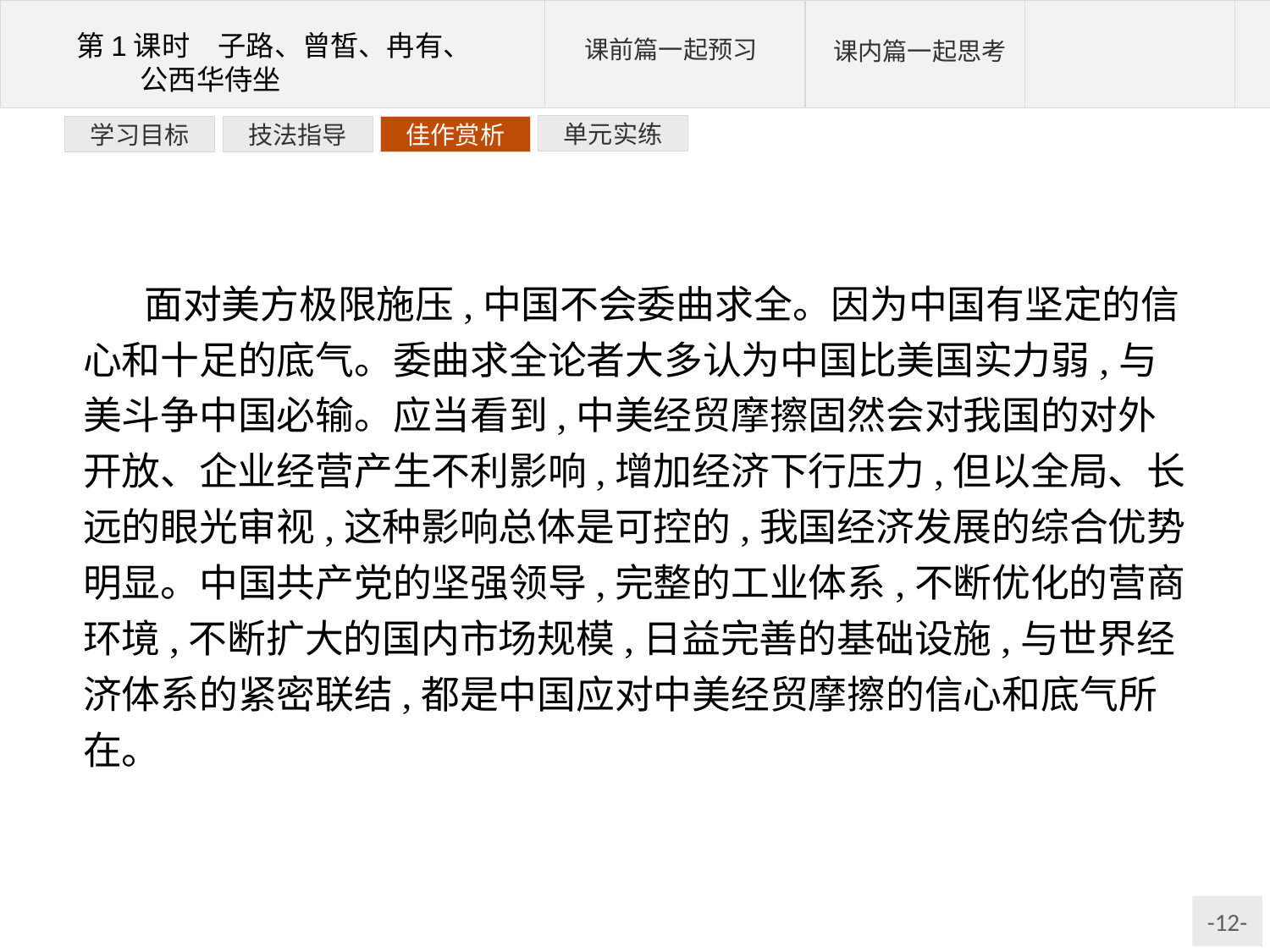

单元实练
佳作赏析
技法指导
学习目标
      面对美方极限施压,中国不会委曲求全。因为中国有坚定的信心和十足的底气。委曲求全论者大多认为中国比美国实力弱,与美斗争中国必输。应当看到,中美经贸摩擦固然会对我国的对外开放、企业经营产生不利影响,增加经济下行压力,但以全局、长远的眼光审视,这种影响总体是可控的,我国经济发展的综合优势明显。中国共产党的坚强领导,完整的工业体系,不断优化的营商环境,不断扩大的国内市场规模,日益完善的基础设施,与世界经济体系的紧密联结,都是中国应对中美经贸摩擦的信心和底气所在。